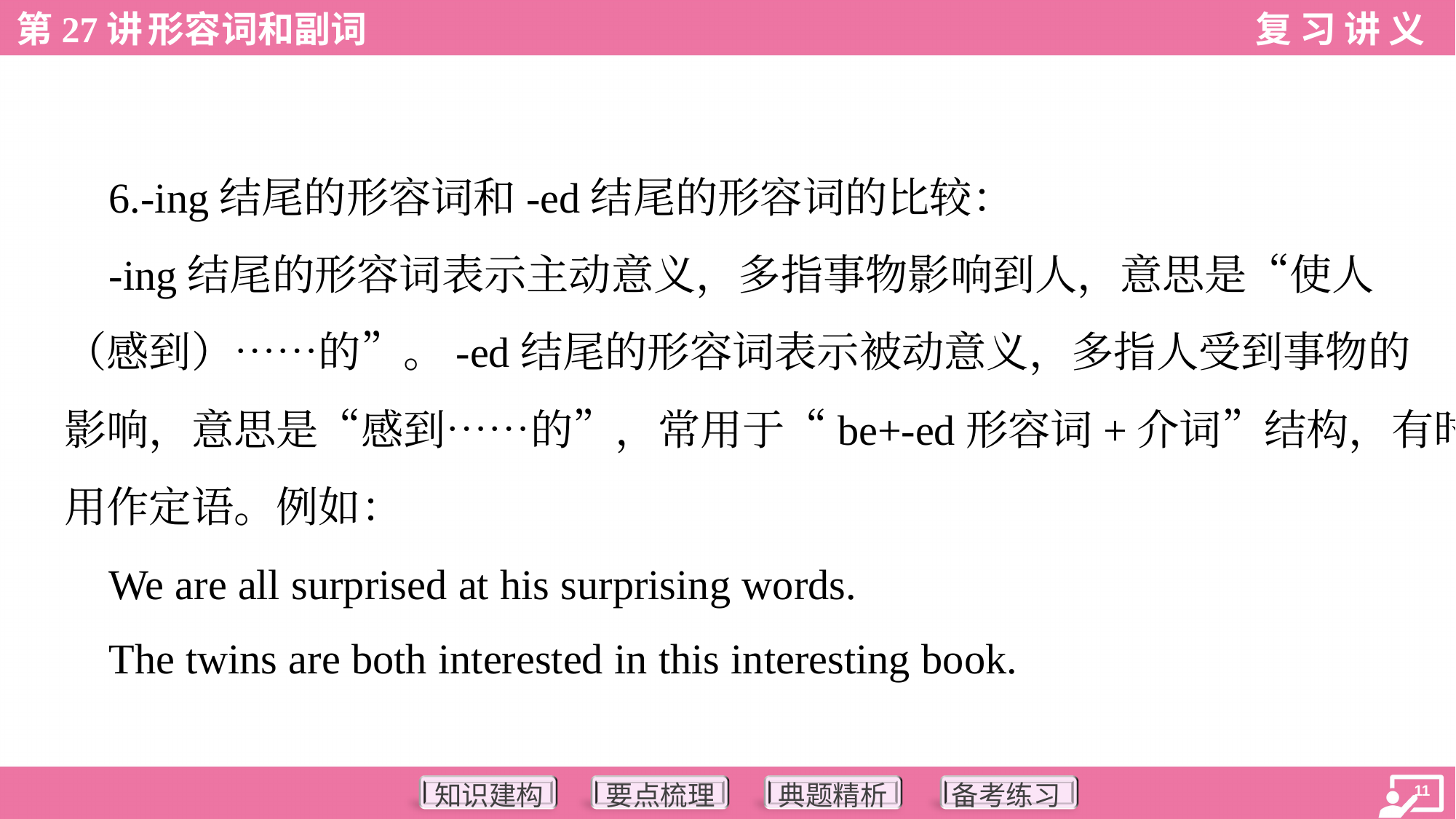

6.-ing结尾的形容词和-ed结尾的形容词的比较：
    -ing结尾的形容词表示主动意义，多指事物影响到人，意思是“使人
（感到）……的”。-ed结尾的形容词表示被动意义，多指人受到事物的
影响，意思是“感到……的”，常用于“be+-ed形容词+介词”结构，有时也
用作定语。例如：
    We are all surprised at his surprising words.
    The twins are both interested in this interesting book.